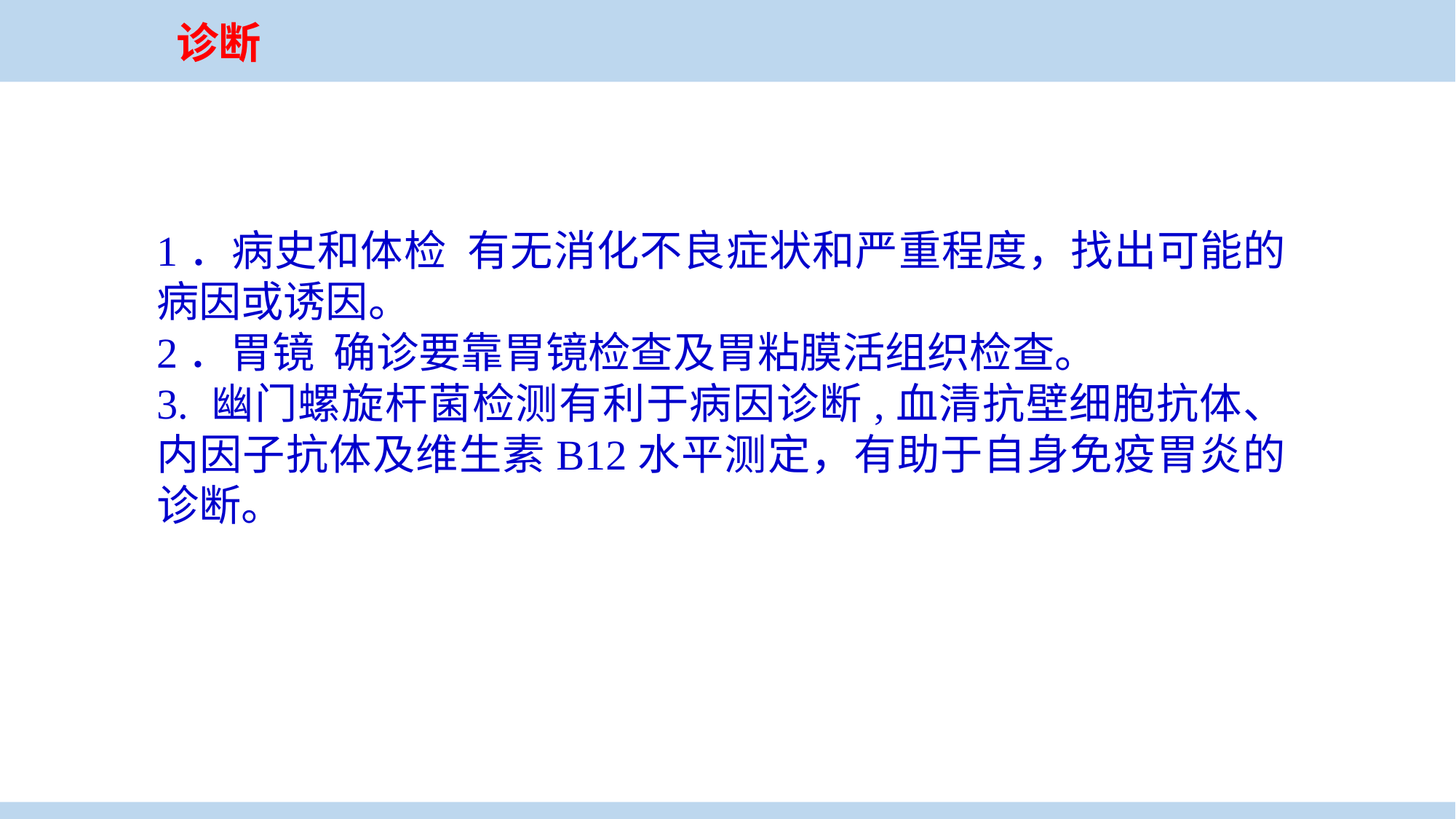

诊断
1．病史和体检  有无消化不良症状和严重程度，找出可能的病因或诱因。
2．胃镜  确诊要靠胃镜检查及胃粘膜活组织检查。
3. 幽门螺旋杆菌检测有利于病因诊断,血清抗壁细胞抗体、内因子抗体及维生素B12水平测定，有助于自身免疫胃炎的诊断。